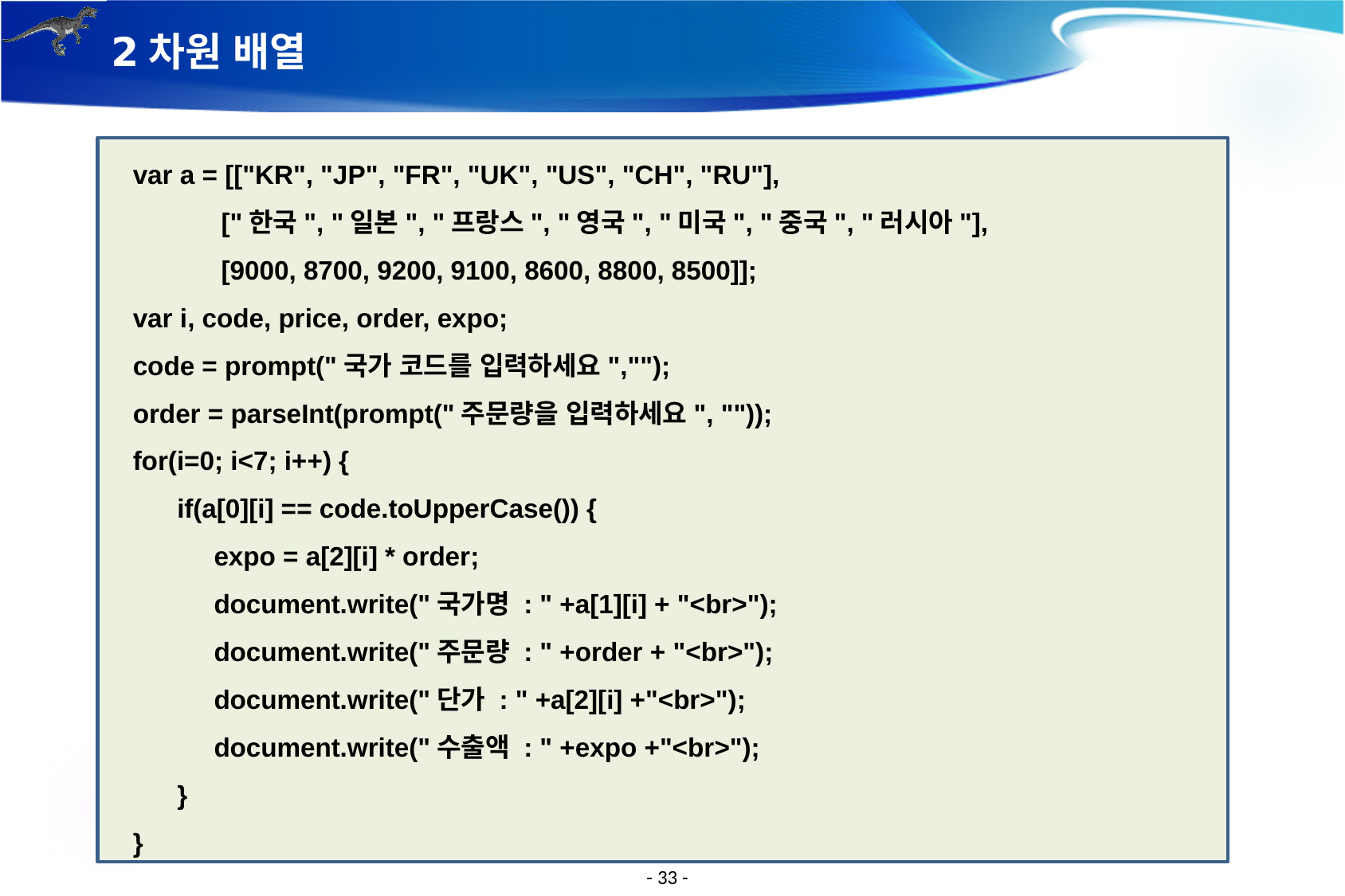

# 2차원 배열
var a = [["KR", "JP", "FR", "UK", "US", "CH", "RU"],
            ["한국", "일본", "프랑스", "영국", "미국", "중국", "러시아"],
            [9000, 8700, 9200, 9100, 8600, 8800, 8500]];
var i, code, price, order, expo;
code = prompt("국가 코드를 입력하세요","");
order = parseInt(prompt("주문량을 입력하세요", ""));
for(i=0; i<7; i++) {
      if(a[0][i] == code.toUpperCase()) {
           expo = a[2][i] * order;
           document.write("국가명 : " +a[1][i] + "<br>");
           document.write("주문량 : " +order + "<br>");
           document.write("단가 : " +a[2][i] +"<br>");
           document.write("수출액 : " +expo +"<br>");
      }
}